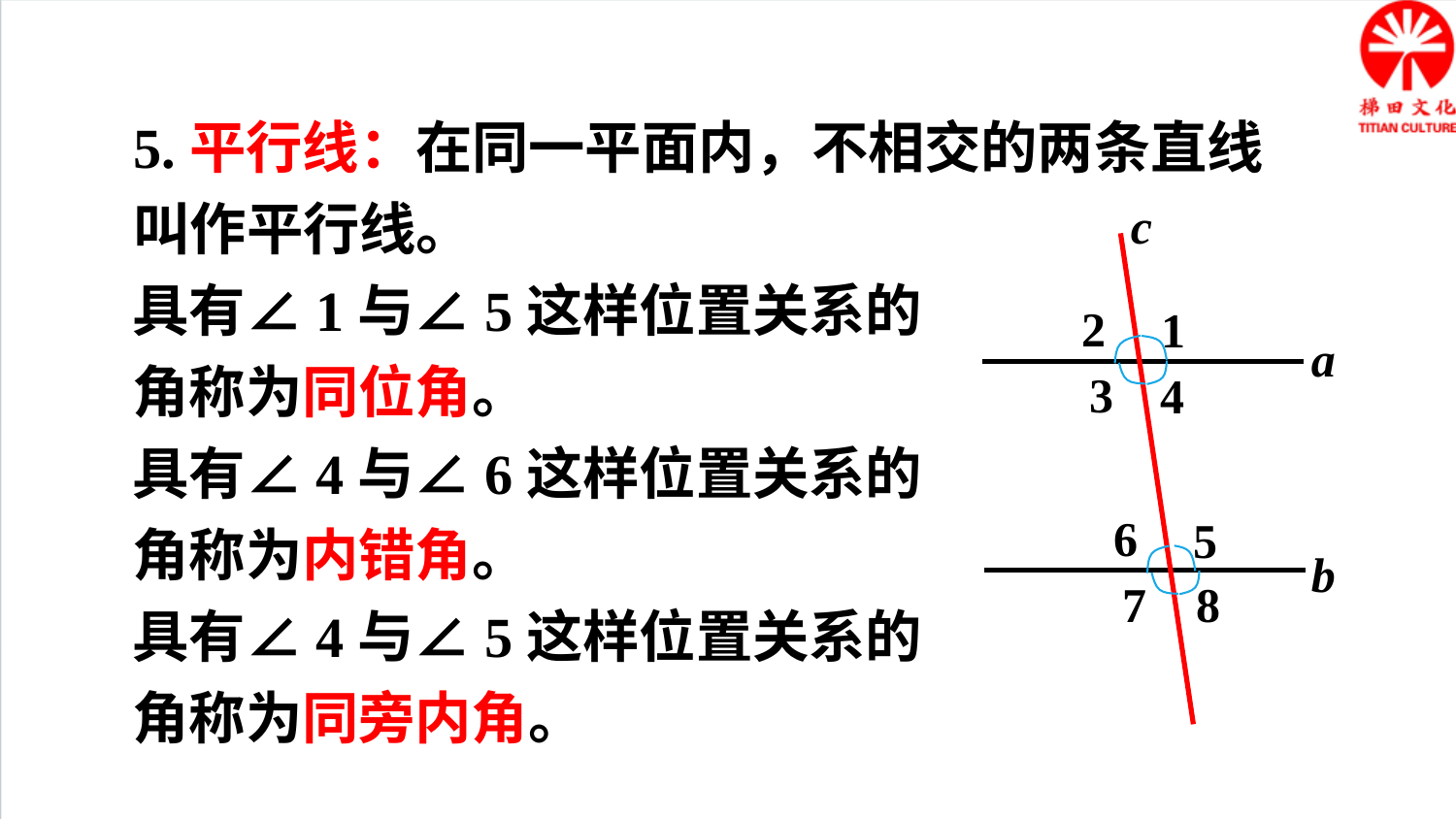

5.平行线：在同一平面内，不相交的两条直线叫作平行线。
c
2

1

3

4

a
6

5

8

7

b
具有∠1与∠5这样位置关系的角称为同位角。
具有∠4与∠6这样位置关系的角称为内错角。
具有∠4与∠5这样位置关系的角称为同旁内角。